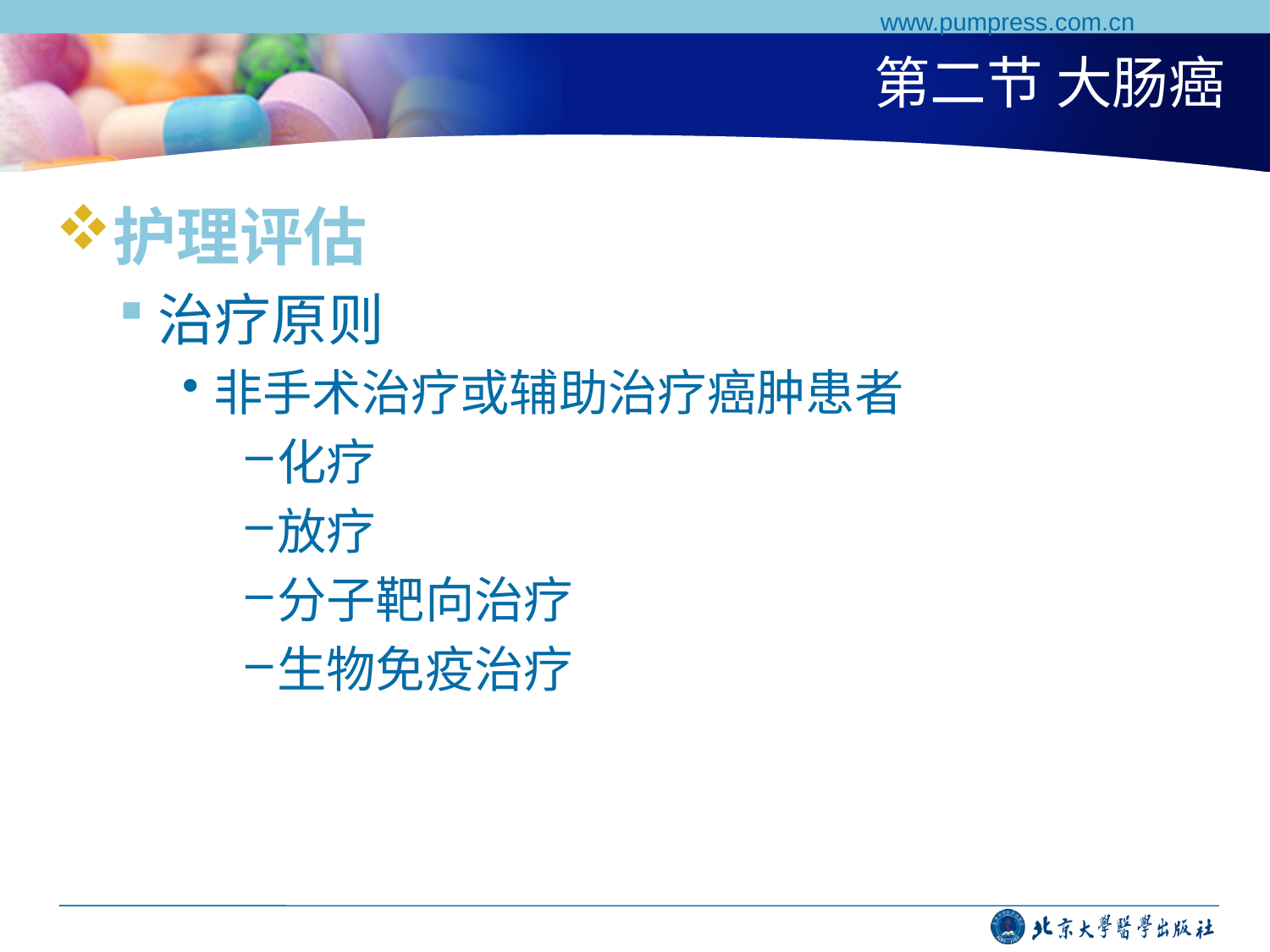

www.pumpress.com.cn
# 第二节 大肠癌
护理评估
治疗原则
非手术治疗或辅助治疗癌肿患者
化疗
放疗
分子靶向治疗
生物免疫治疗